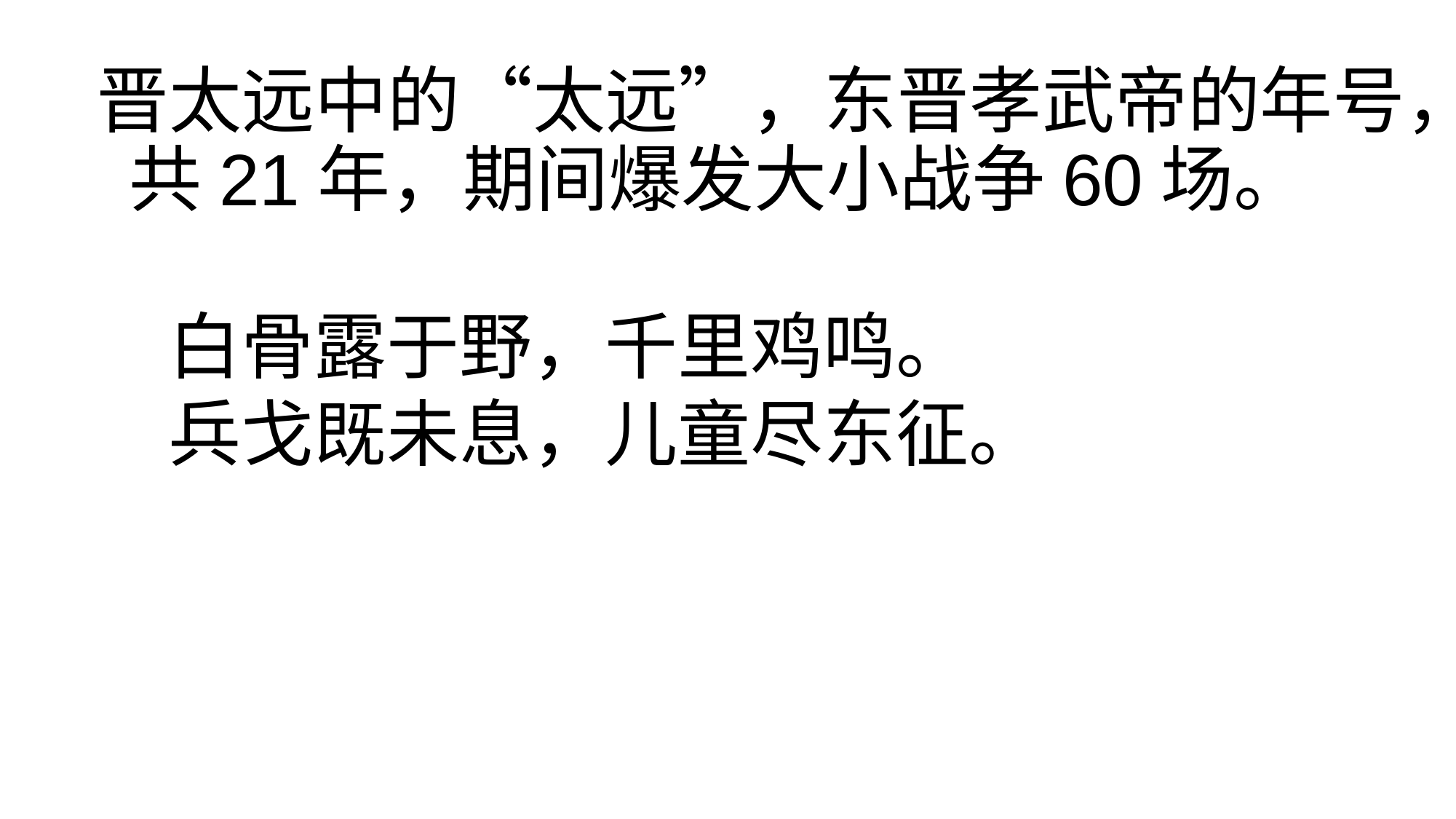

晋太远中的“太远”，东晋孝武帝的年号，共21年，期间爆发大小战争60场。
白骨露于野，千里鸡鸣。
兵戈既未息，儿童尽东征。